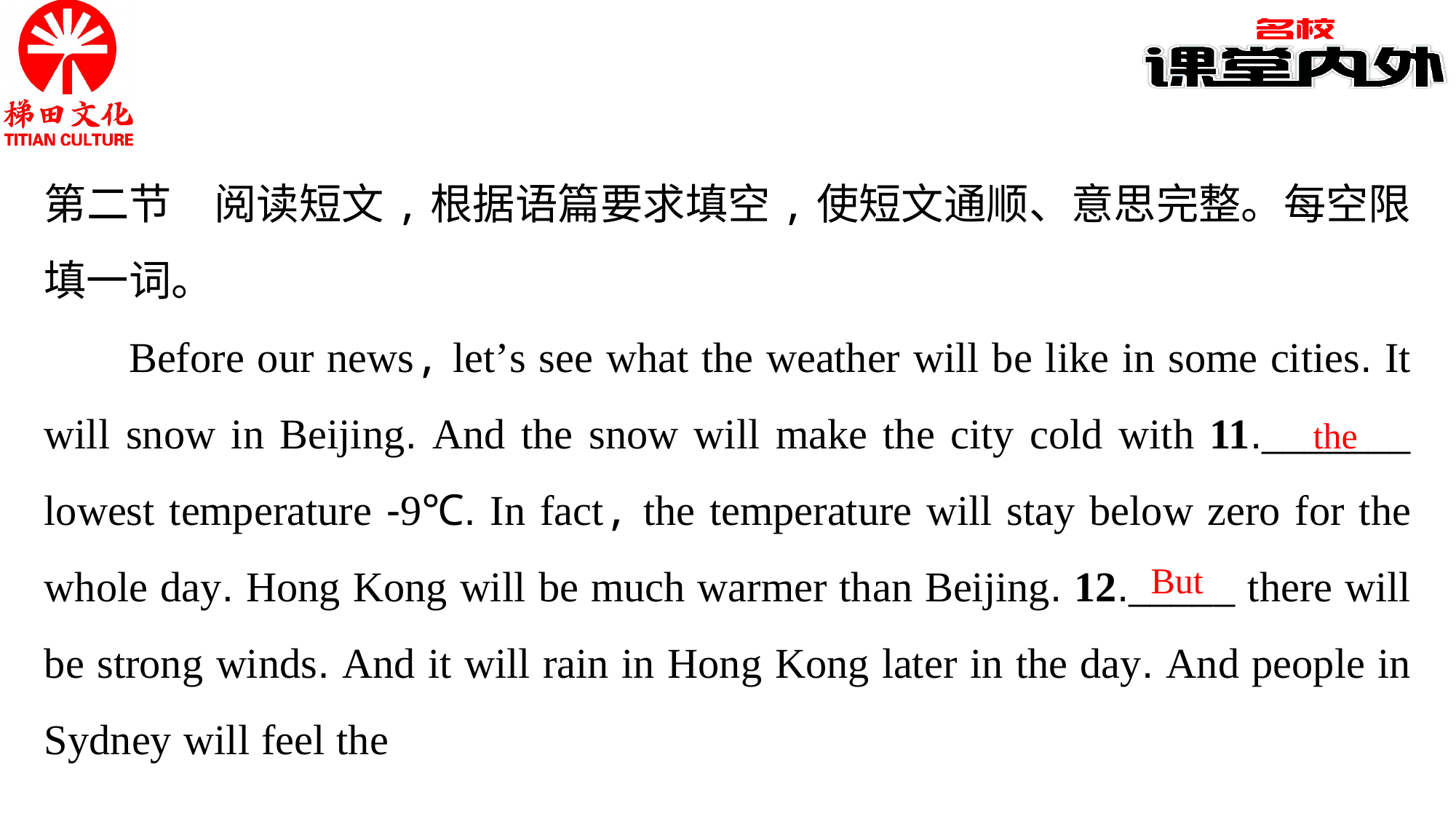

第二节　阅读短文,根据语篇要求填空,使短文通顺、意思完整。每空限填一词。
Before our news, let’s see what the weather will be like in some cities. It will snow in Beijing. And the snow will make the city cold with 11._______ lowest temperature -9℃. In fact, the temperature will stay below zero for the whole day. Hong Kong will be much warmer than Beijing. 12._____ there will be strong winds. And it will rain in Hong Kong later in the day. And people in Sydney will feel the
the
But